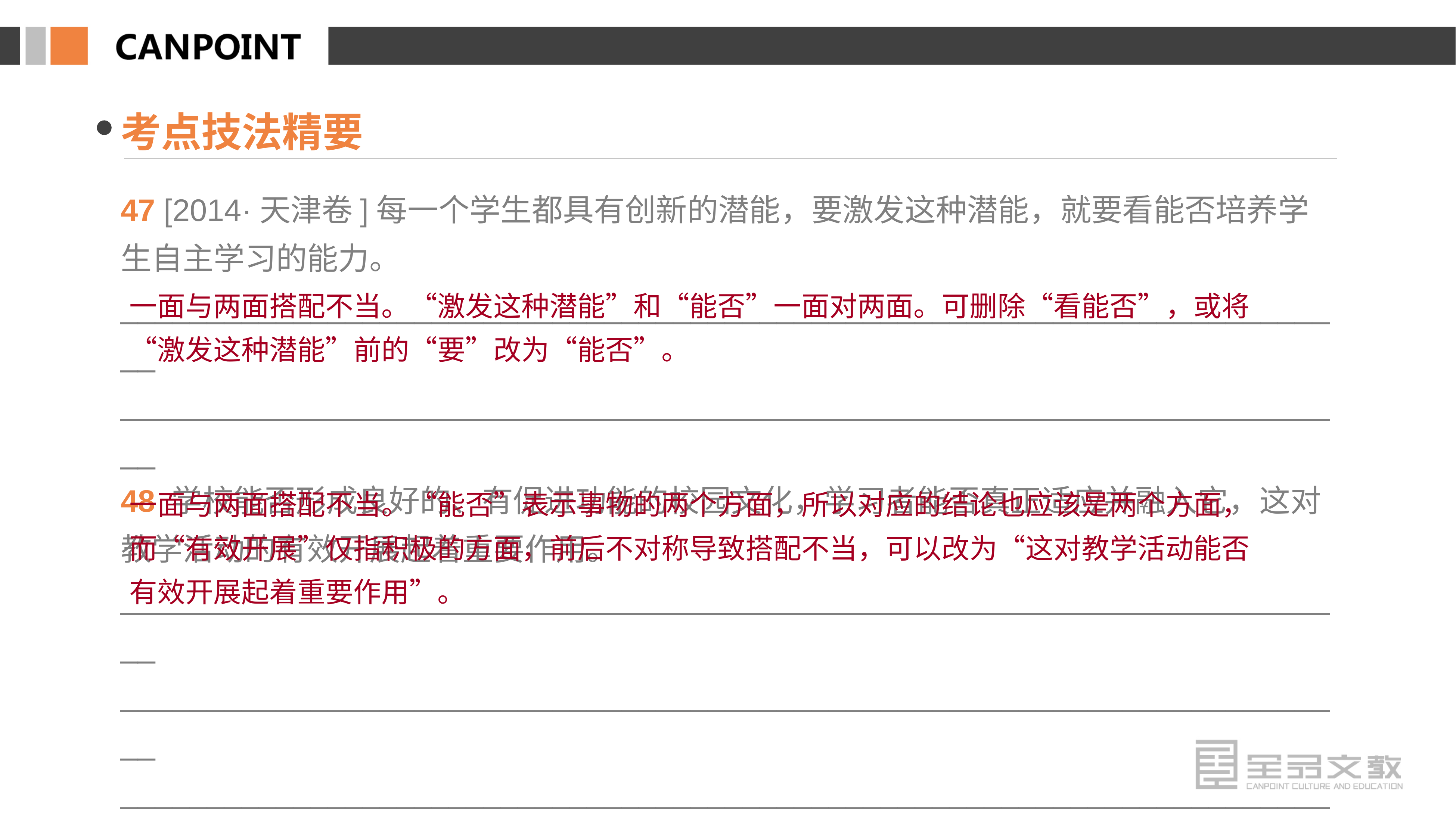

考点技法精要

47 [2014·天津卷]每一个学生都具有创新的潜能，要激发这种潜能，就要看能否培养学生自主学习的能力。
________________________________________________________________________
________________________________________________________________________
48 学校能否形成良好的、有促进功能的校园文化，学习者能否真正适应并融入它，这对教学活动的有效开展起着重要作用。
________________________________________________________________________
________________________________________________________________________
________________________________________________________________________

一面与两面搭配不当。“激发这种潜能”和“能否”一面对两面。可删除“看能否”，或将“激发这种潜能”前的“要”改为“能否”。
一面与两面搭配不当。“能否”表示事物的两个方面，所以对应的结论也应该是两个方面，而“有效开展”仅指积极的方面，前后不对称导致搭配不当，可以改为“这对教学活动能否有效开展起着重要作用”。